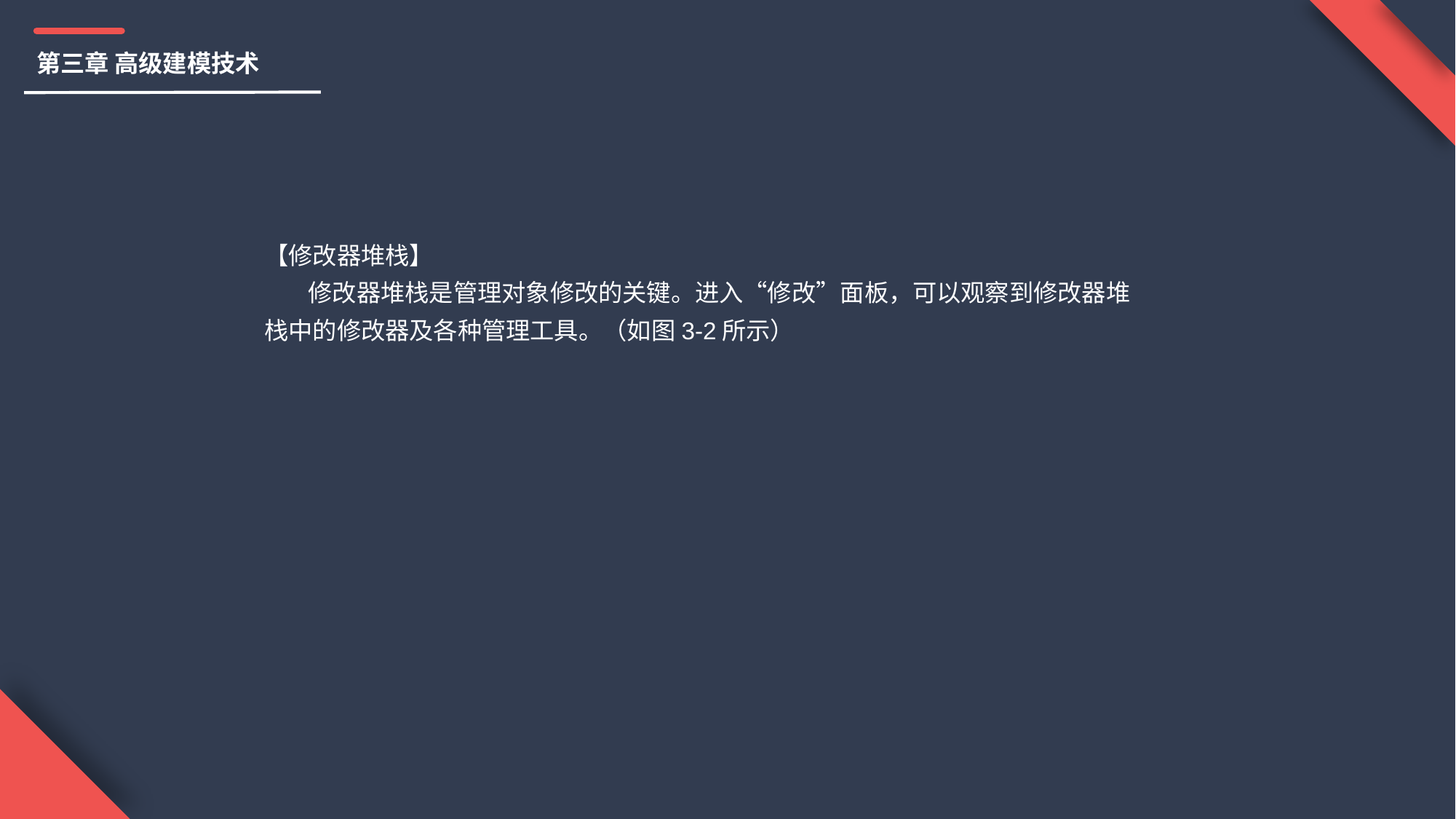

第三章 高级建模技术
【修改器堆栈】
       修改器堆栈是管理对象修改的关键。进入“修改”面板，可以观察到修改器堆栈中的修改器及各种管理工具。（如图3-2所示）